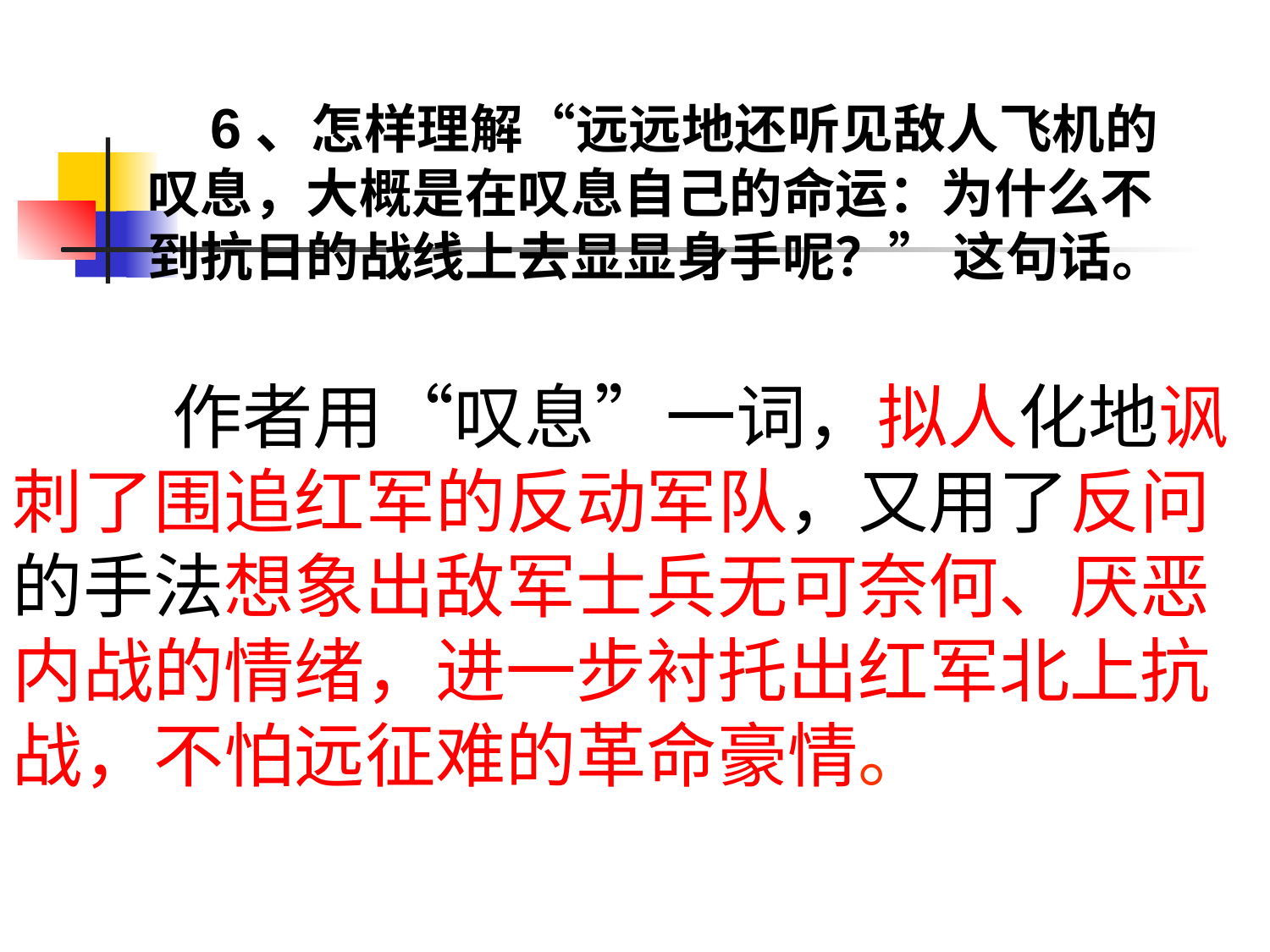

6、怎样理解“远远地还听见敌人飞机的叹息，大概是在叹息自己的命运：为什么不到抗日的战线上去显显身手呢？” 这句话。
         作者用“叹息”一词，拟人化地讽刺了围追红军的反动军队，又用了反问的手法想象出敌军士兵无可奈何、厌恶内战的情绪，进一步衬托出红军北上抗战，不怕远征难的革命豪情。